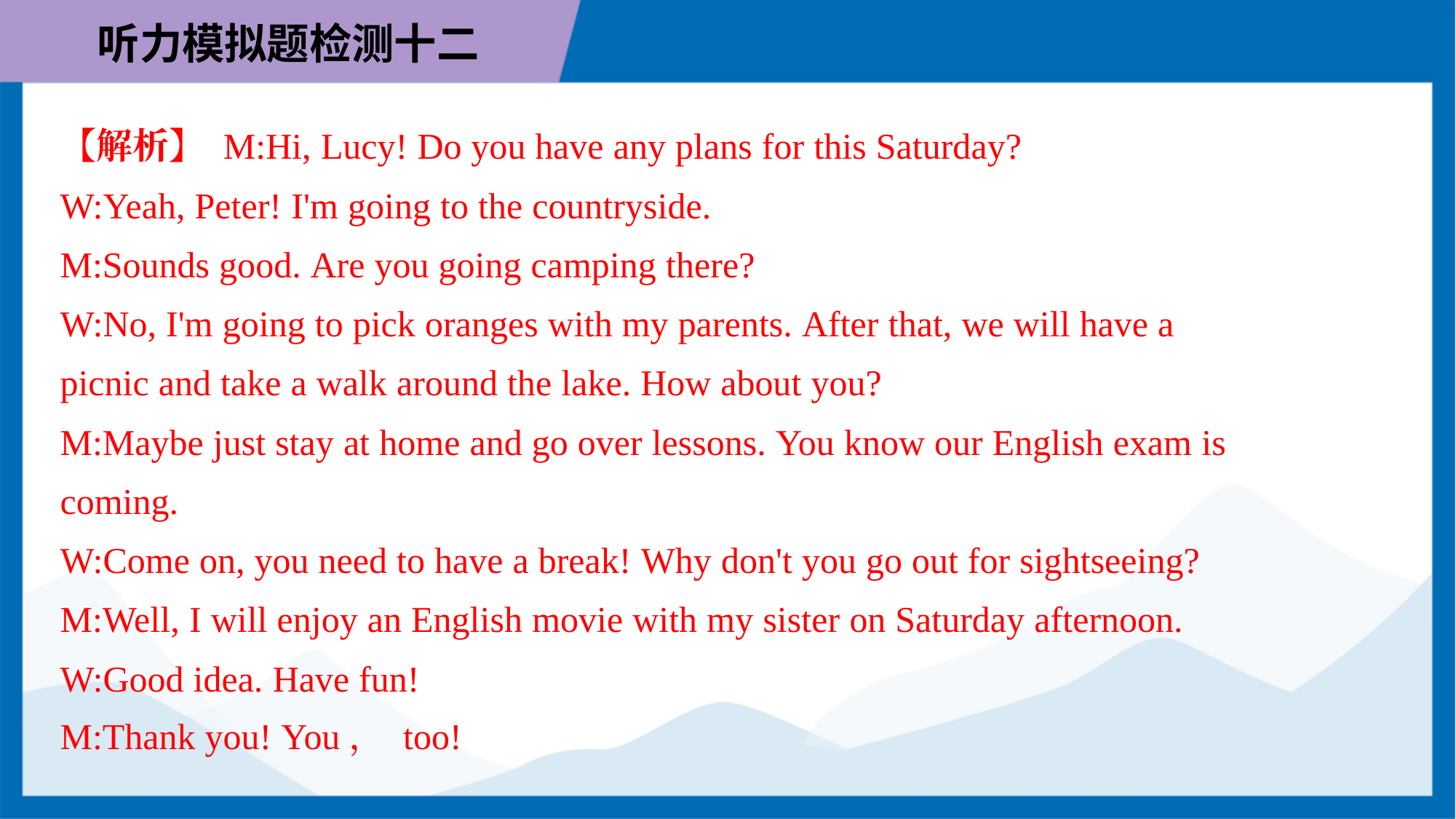

【解析】 M:Hi, Lucy! Do you have any plans for this Saturday?
W:Yeah, Peter! I'm going to the countryside.
M:Sounds good. Are you going camping there?
W:No, I'm going to pick oranges with my parents. After that, we will have a
picnic and take a walk around the lake. How about you?
M:Maybe just stay at home and go over lessons. You know our English exam is
coming.
W:Come on, you need to have a break! Why don't you go out for sightseeing?
M:Well, I will enjoy an English movie with my sister on Saturday afternoon.
W:Good idea. Have fun!
M:Thank you! You， too!